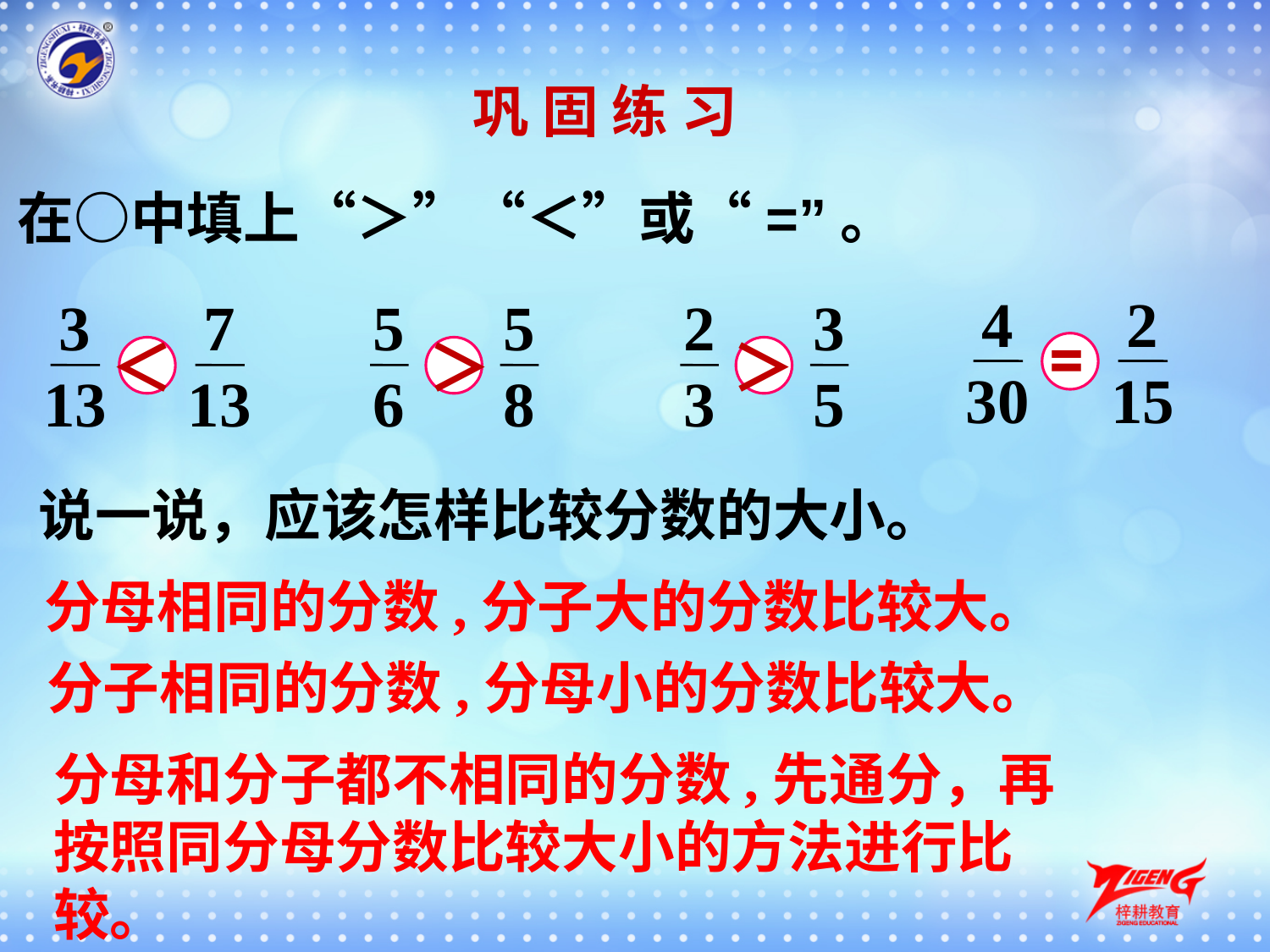

巩 固 练 习
在○中填上“＞”“＜”或“=”。
4
30

2
15

3
13

7
13

5
6

5
8

2
3

3
5

=
＜
＞
＞
说一说，应该怎样比较分数的大小。
分母相同的分数,分子大的分数比较大。
分子相同的分数,分母小的分数比较大。
分母和分子都不相同的分数,先通分，再按照同分母分数比较大小的方法进行比较。